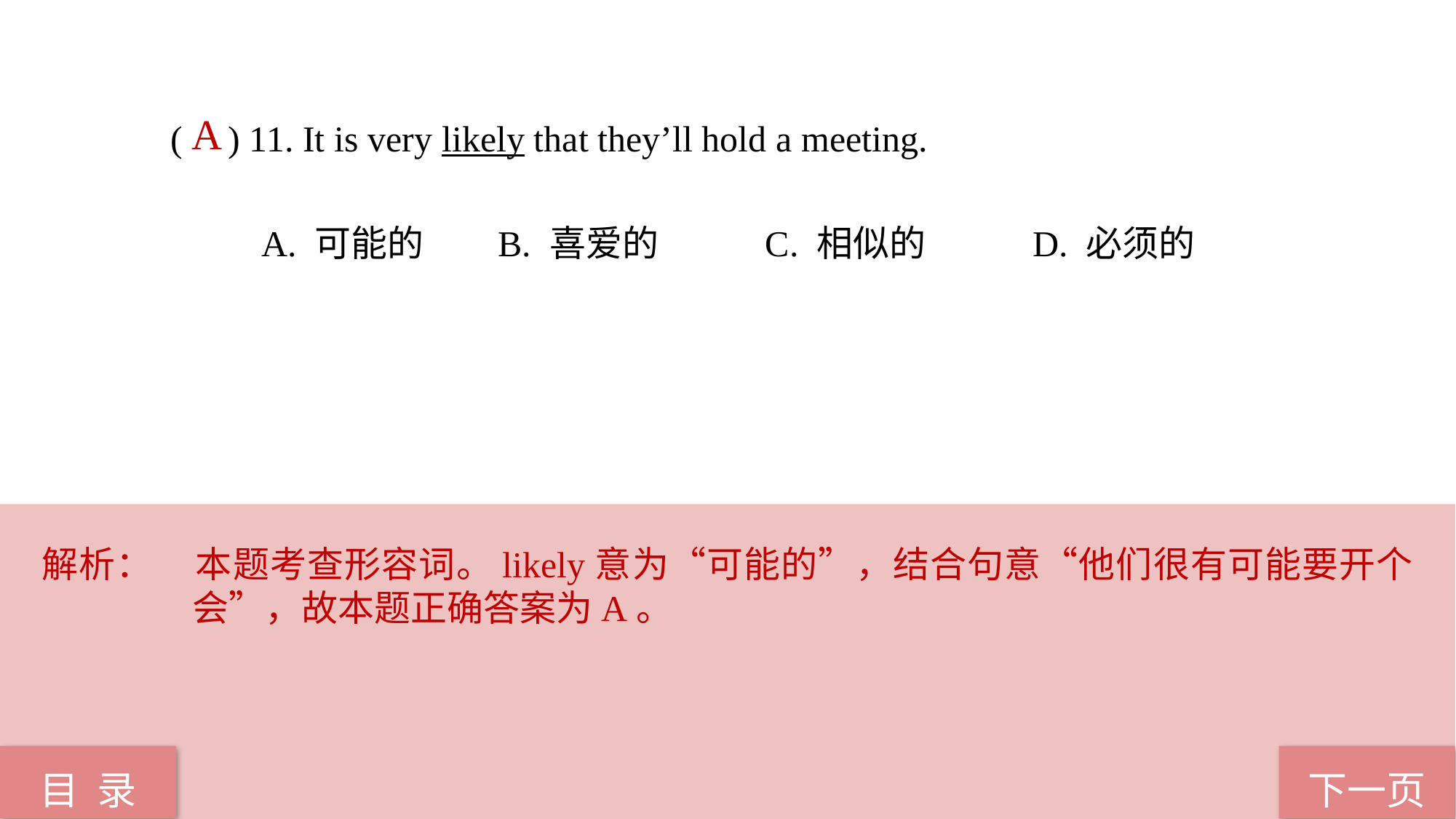

(     ) 11. It is very likely that they’ll hold a meeting.

          A. 可能的        B. 喜爱的            C. 相似的            D. 必须的
A
解析：	本题考查形容词。likely意为“可能的”，结合句意“他们很有可能要开个会”，故本题正确答案为A。